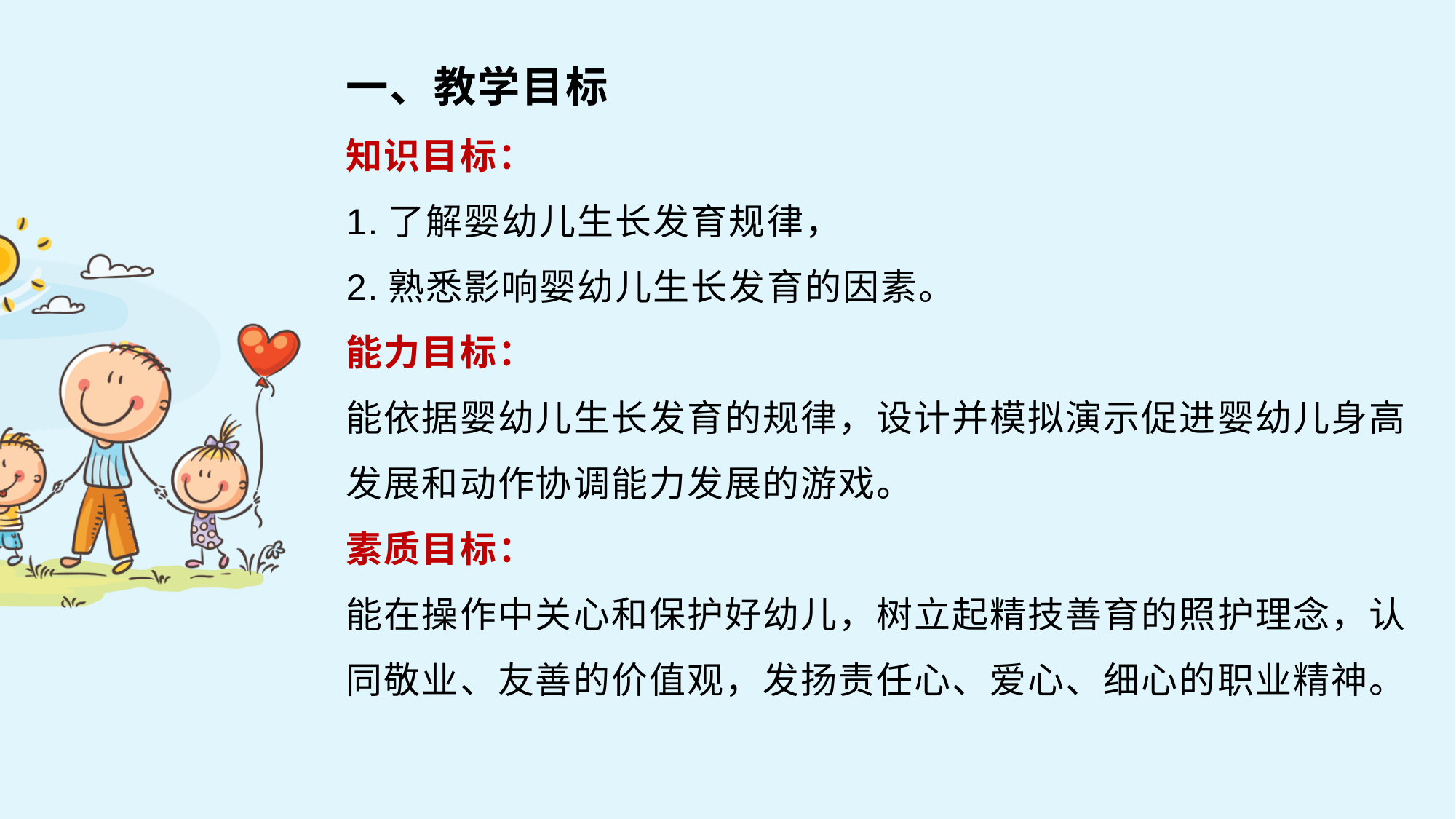

一、教学目标
知识目标：
1.了解婴幼儿生长发育规律，
2.熟悉影响婴幼儿生长发育的因素。
能力目标：
能依据婴幼儿生长发育的规律，设计并模拟演示促进婴幼儿身高发展和动作协调能力发展的游戏。
素质目标：
能在操作中关心和保护好幼儿，树立起精技善育的照护理念，认同敬业、友善的价值观，发扬责任心、爱心、细心的职业精神。